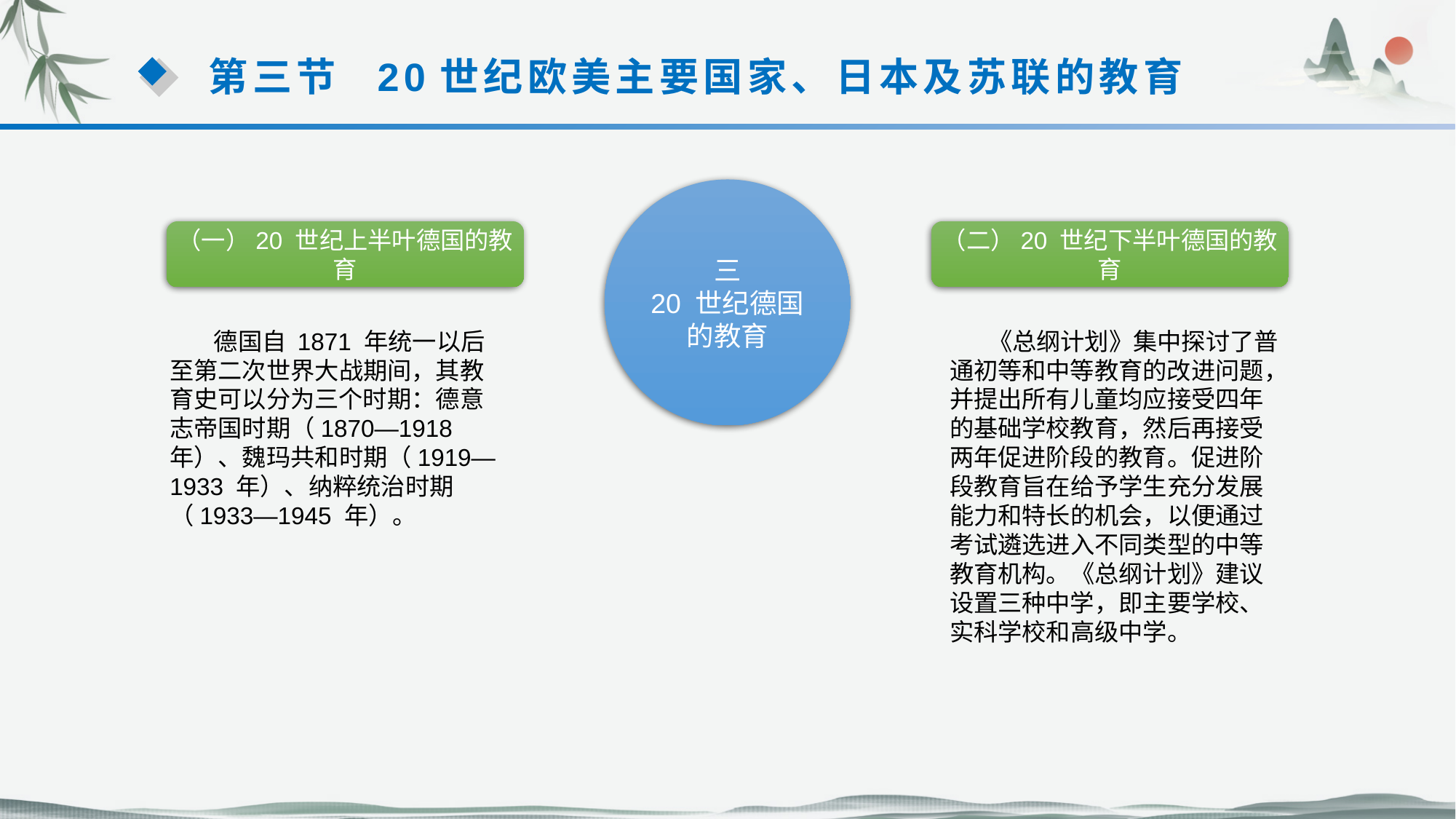

第三节  20世纪欧美主要国家、日本及苏联的教育

三
20 世纪德国的教育
（一）20 世纪上半叶德国的教育
（二）20 世纪下半叶德国的教育
       德国自 1871 年统一以后至第二次世界大战期间，其教育史可以分为三个时期：德意志帝国时期（1870—1918 年）、魏玛共和时期（1919—1933 年）、纳粹统治时期（1933—1945 年）。
      《总纲计划》集中探讨了普通初等和中等教育的改进问题，并提出所有儿童均应接受四年的基础学校教育，然后再接受两年促进阶段的教育。促进阶段教育旨在给予学生充分发展
能力和特长的机会，以便通过考试遴选进入不同类型的中等教育机构。《总纲计划》建议设置三种中学，即主要学校、实科学校和高级中学。